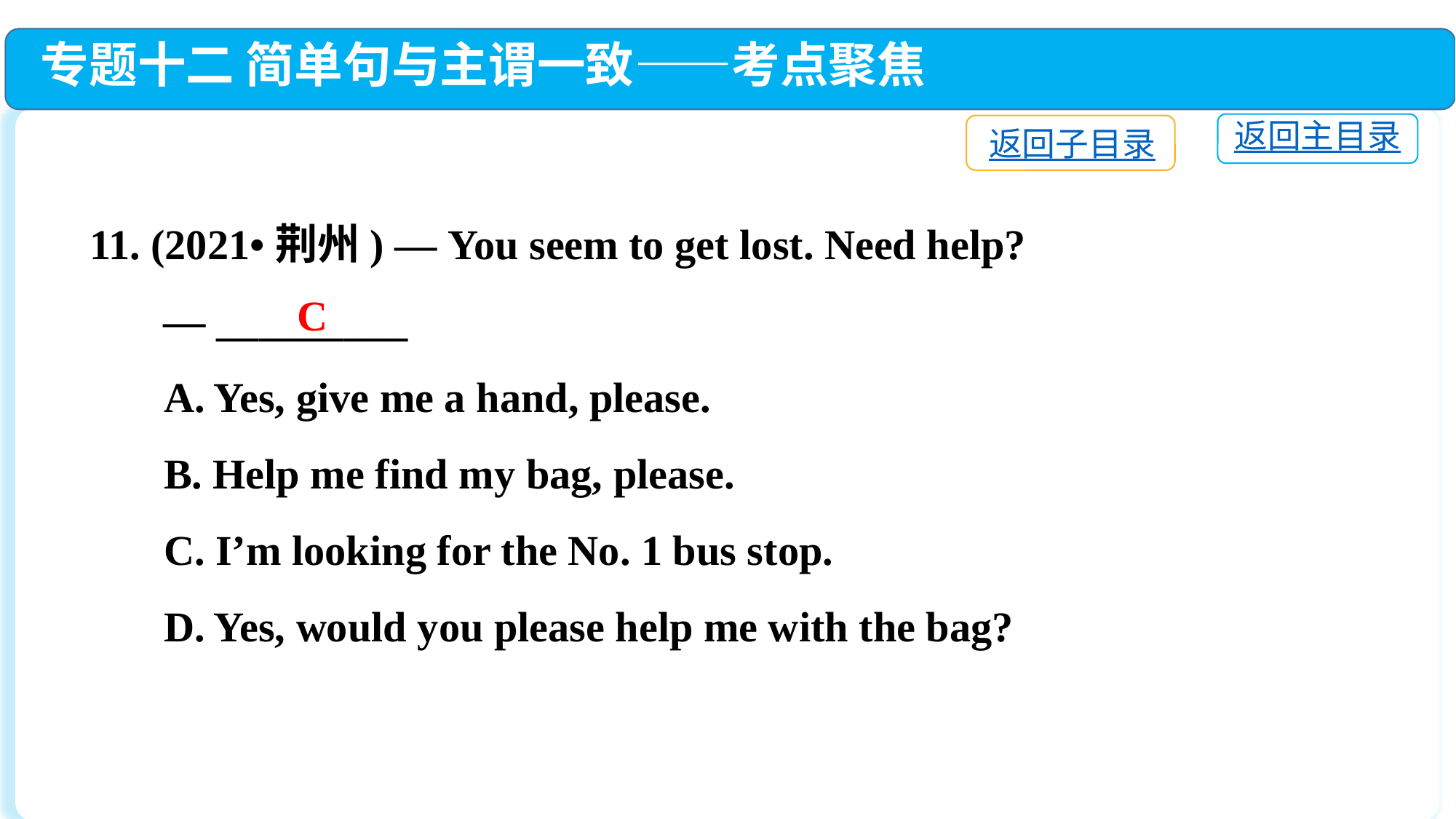

专题十二 简单句与主谓一致——考点聚焦

返回主目录

返回子目录
11. (2021•荆州) — You seem to get lost. Need help?
       — _________
       A. Yes, give me a hand, please.
       B. Help me find my bag, please.
       C. I’m looking for the No. 1 bus stop.
       D. Yes, would you please help me with the bag?

C